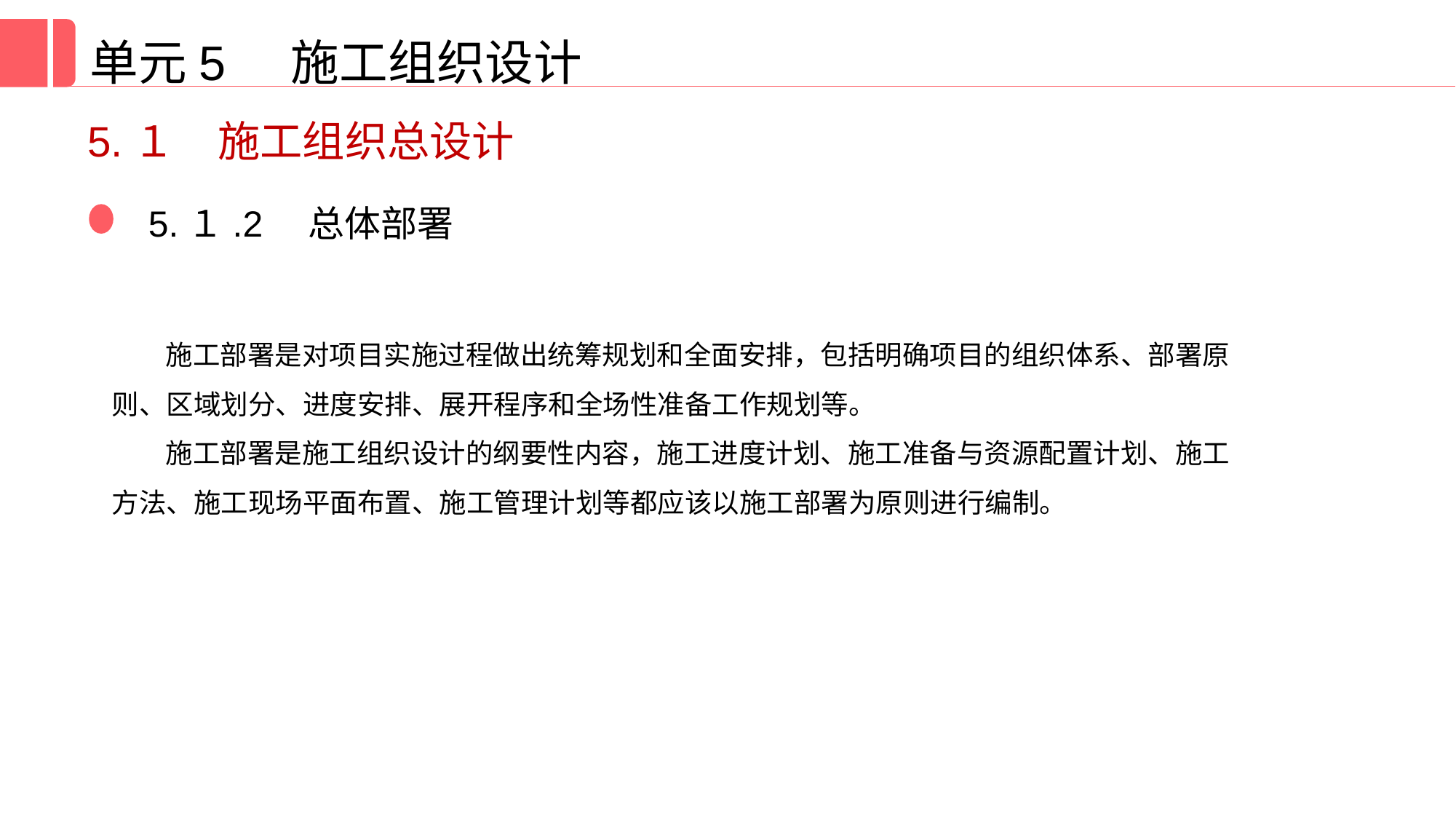

单元5    施工组织设计

5.１　施工组织总设计
5.１.2　总体部署

施工部署是对项目实施过程做出统筹规划和全面安排，包括明确项目的组织体系、部署原则、区域划分、进度安排、展开程序和全场性准备工作规划等。
施工部署是施工组织设计的纲要性内容，施工进度计划、施工准备与资源配置计划、施工方法、施工现场平面布置、施工管理计划等都应该以施工部署为原则进行编制。